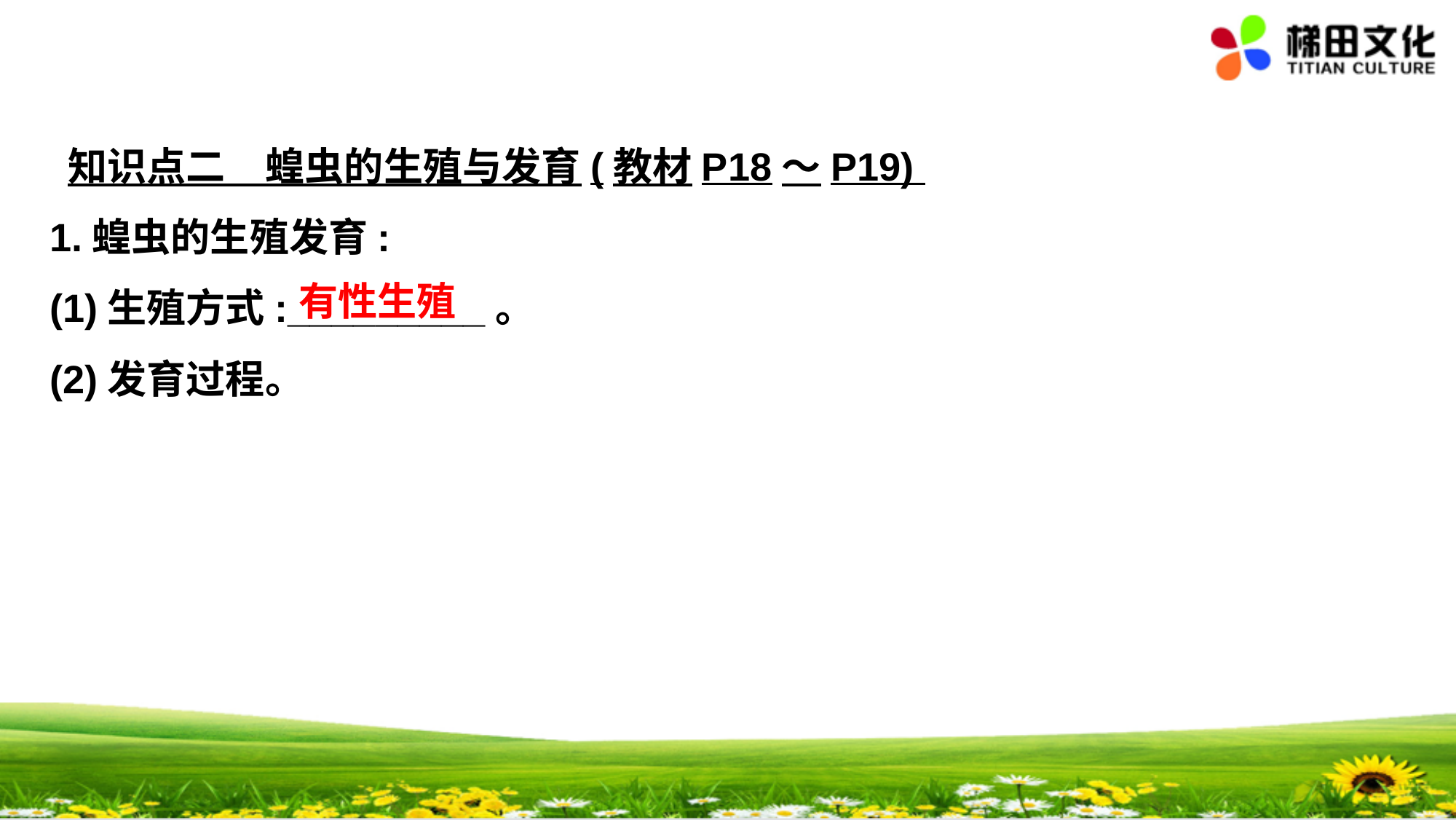

知识点二　蝗虫的生殖与发育(教材P18～P19)
1.蝗虫的生殖发育:
(1)生殖方式:_________。
(2)发育过程。
有性生殖